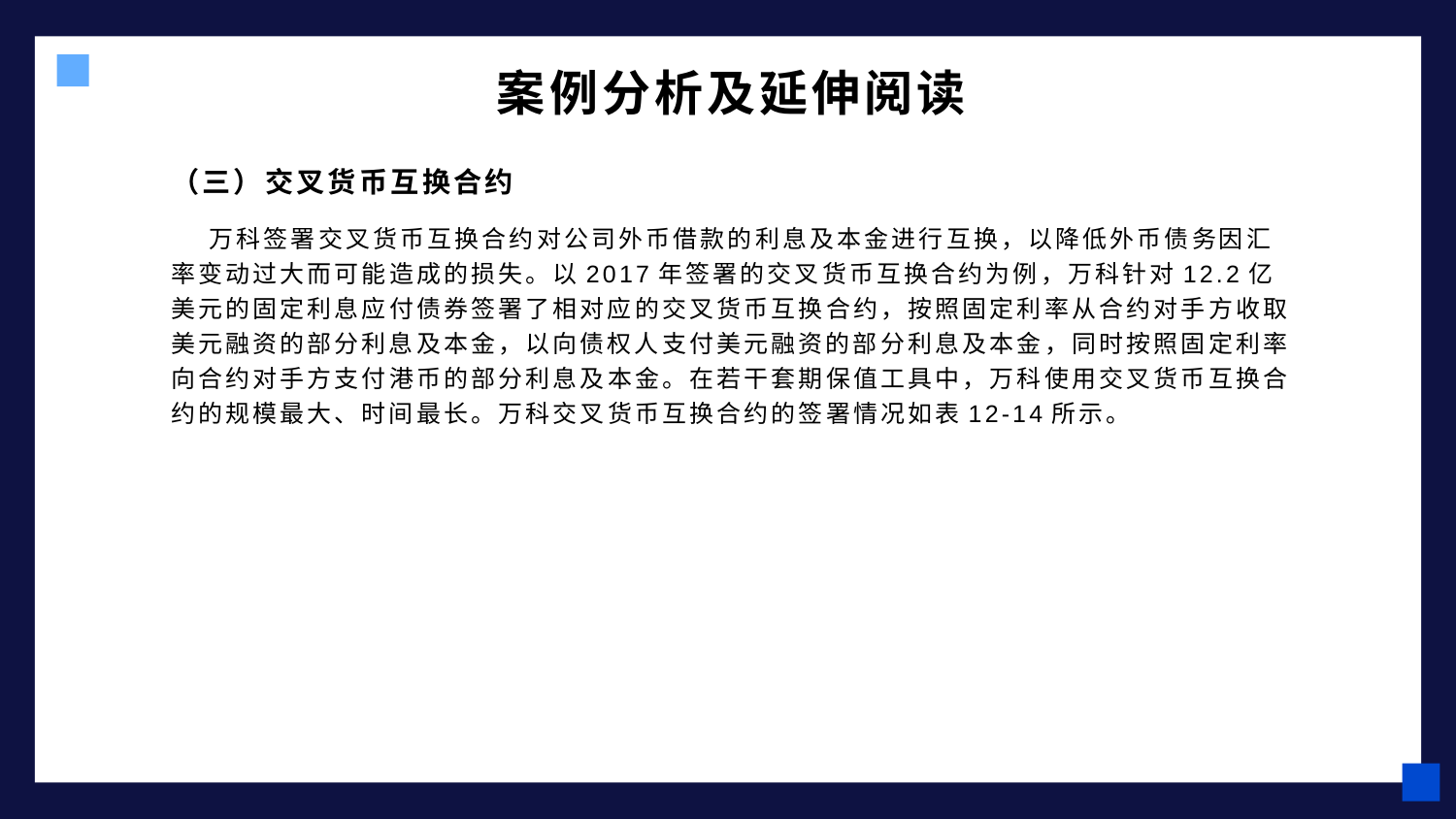

# 案例分析及延伸阅读
（三）交叉货币互换合约
万科签署交叉货币互换合约对公司外币借款的利息及本金进行互换，以降低外币债务因汇率变动过大而可能造成的损失。以2017年签署的交叉货币互换合约为例，万科针对12.2亿美元的固定利息应付债券签署了相对应的交叉货币互换合约，按照固定利率从合约对手方收取美元融资的部分利息及本金，以向债权人支付美元融资的部分利息及本金，同时按照固定利率向合约对手方支付港币的部分利息及本金。在若干套期保值工具中，万科使用交叉货币互换合约的规模最大、时间最长。万科交叉货币互换合约的签署情况如表12-14所示。